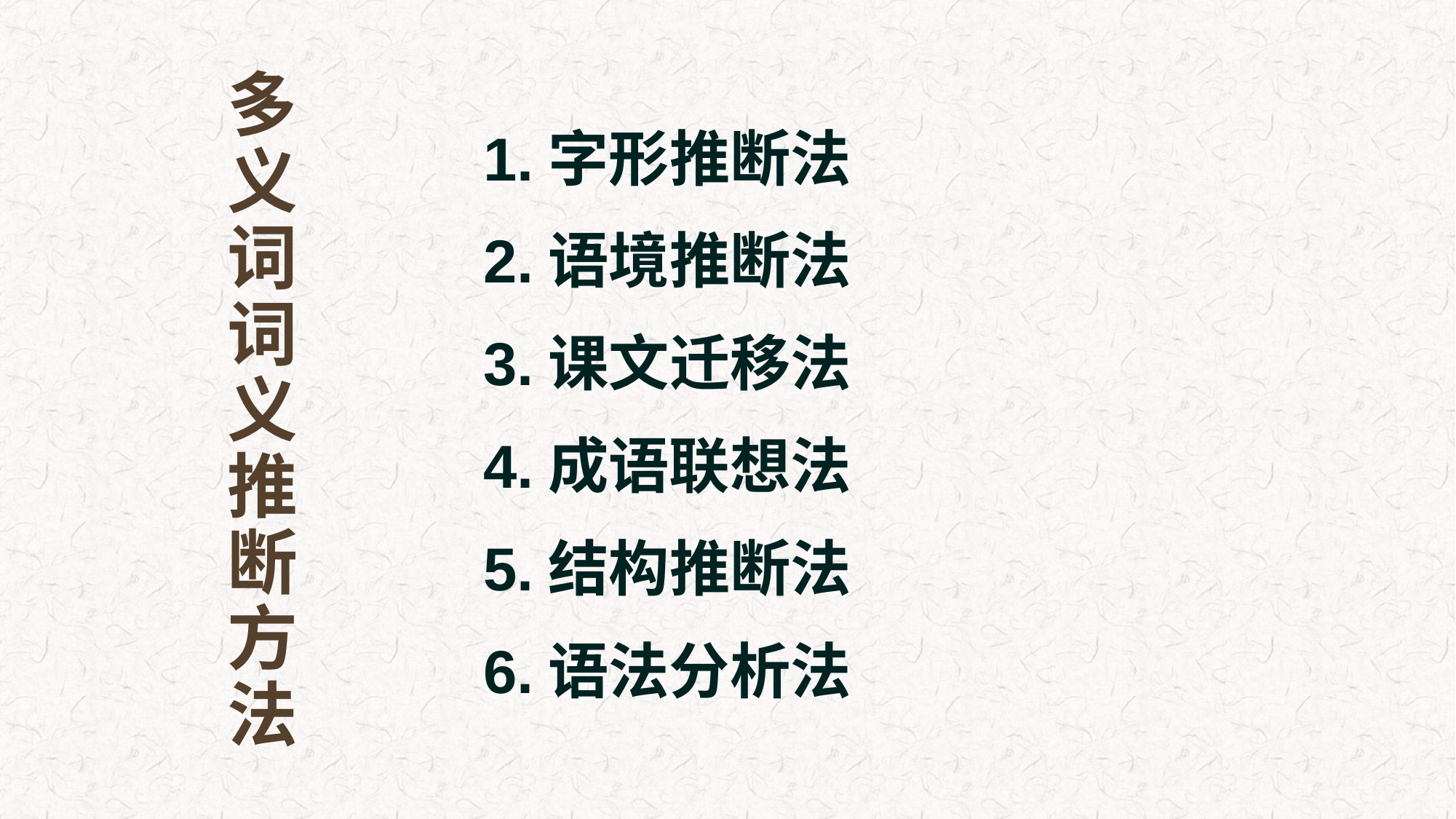

# 多义词词义推断方法
1.字形推断法
2.语境推断法
3.课文迁移法
4.成语联想法
5.结构推断法
6.语法分析法